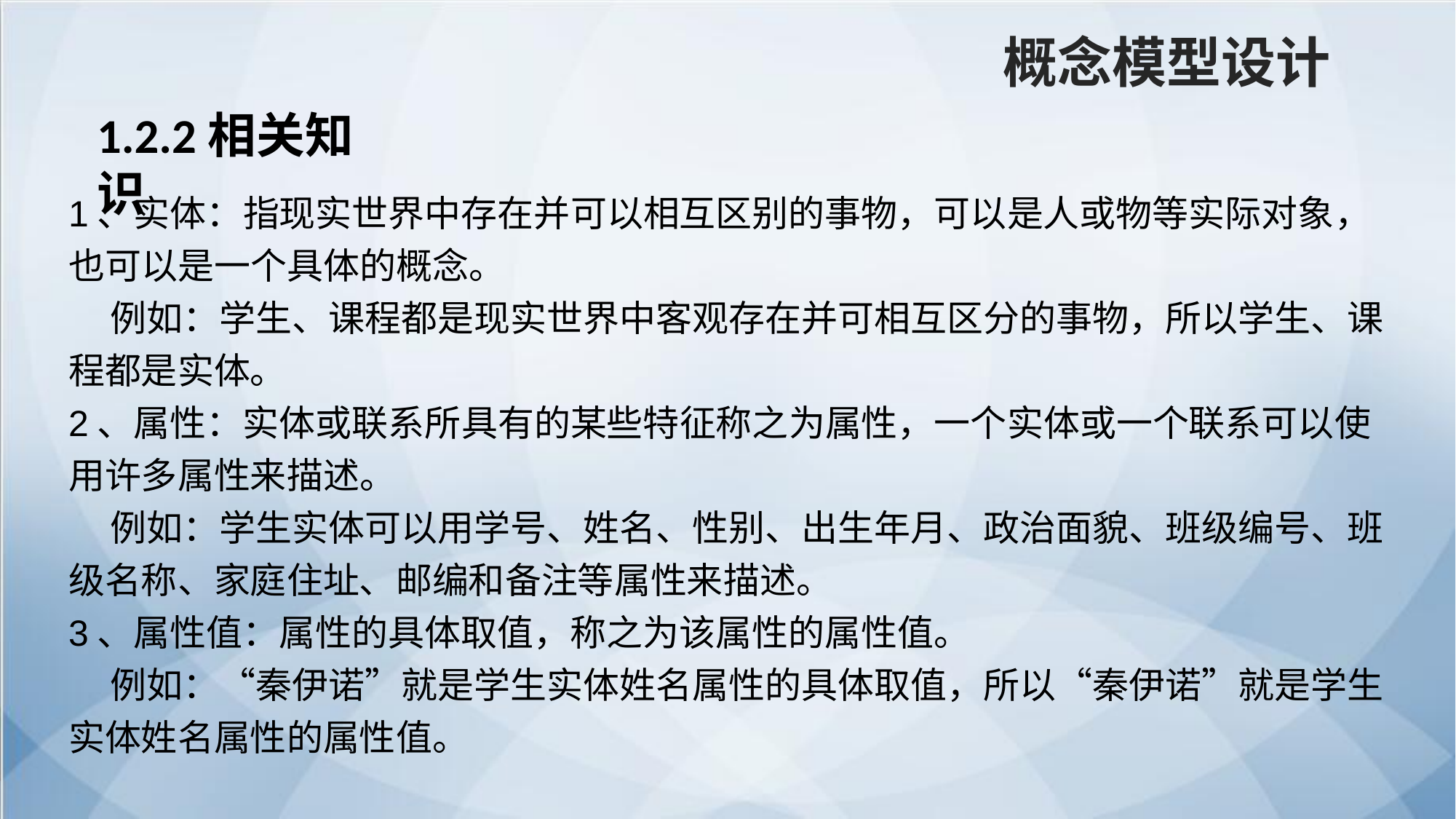

概念模型设计
1.2.2相关知识
1、实体：指现实世界中存在并可以相互区别的事物，可以是人或物等实际对象，也可以是一个具体的概念。
    例如：学生、课程都是现实世界中客观存在并可相互区分的事物，所以学生、课程都是实体。
2、属性：实体或联系所具有的某些特征称之为属性，一个实体或一个联系可以使用许多属性来描述。
    例如：学生实体可以用学号、姓名、性别、出生年月、政治面貌、班级编号、班级名称、家庭住址、邮编和备注等属性来描述。
3、属性值：属性的具体取值，称之为该属性的属性值。
    例如：“秦伊诺”就是学生实体姓名属性的具体取值，所以“秦伊诺”就是学生实体姓名属性的属性值。